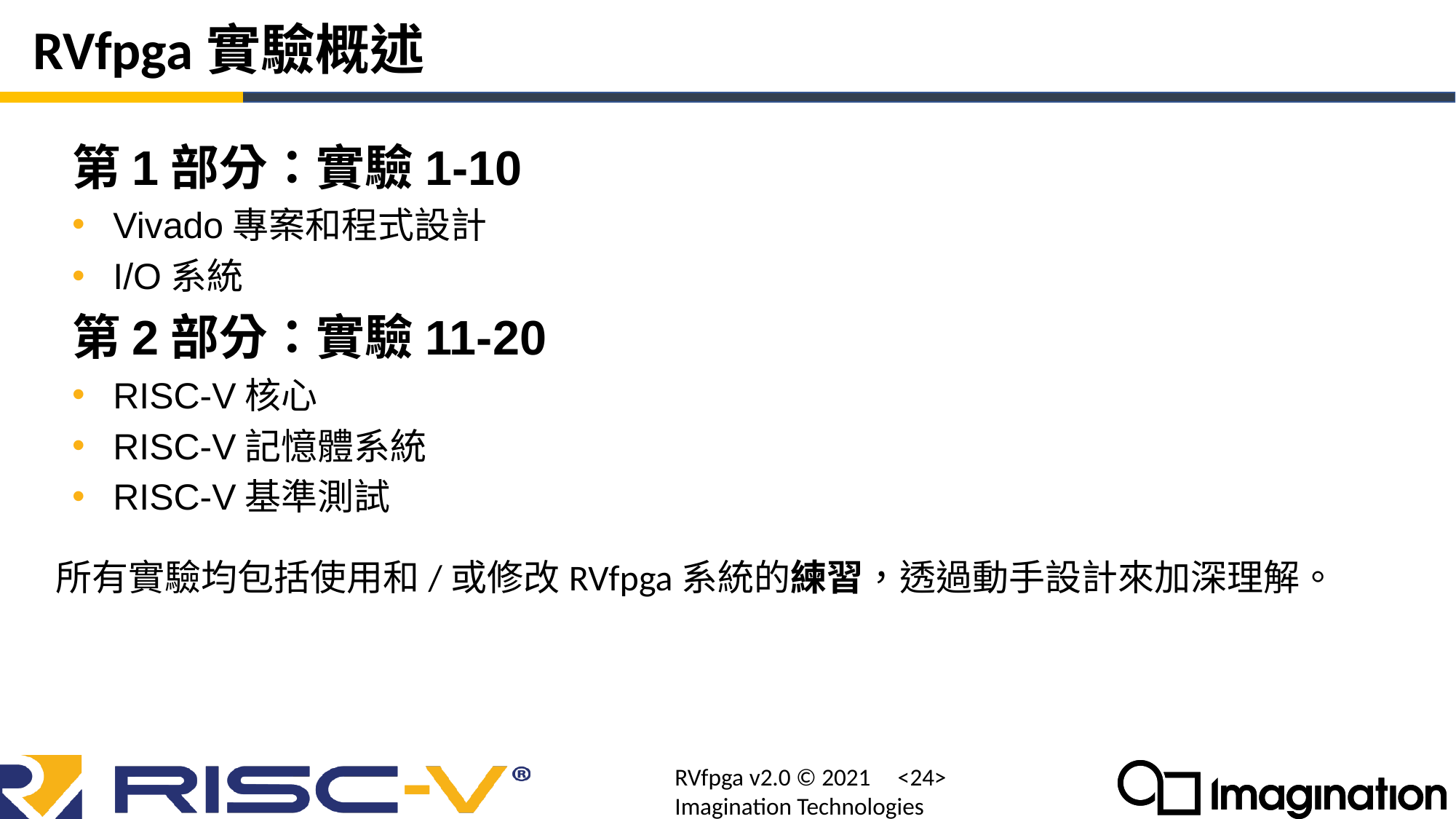

# RVfpga實驗概述

第1部分：實驗1-10
Vivado專案和程式設計
I/O系統
第2部分：實驗11-20
RISC-V核心
RISC-V記憶體系統
RISC-V基準測試
所有實驗均包括使用和/或修改RVfpga系統的練習，透過動手設計來加深理解。